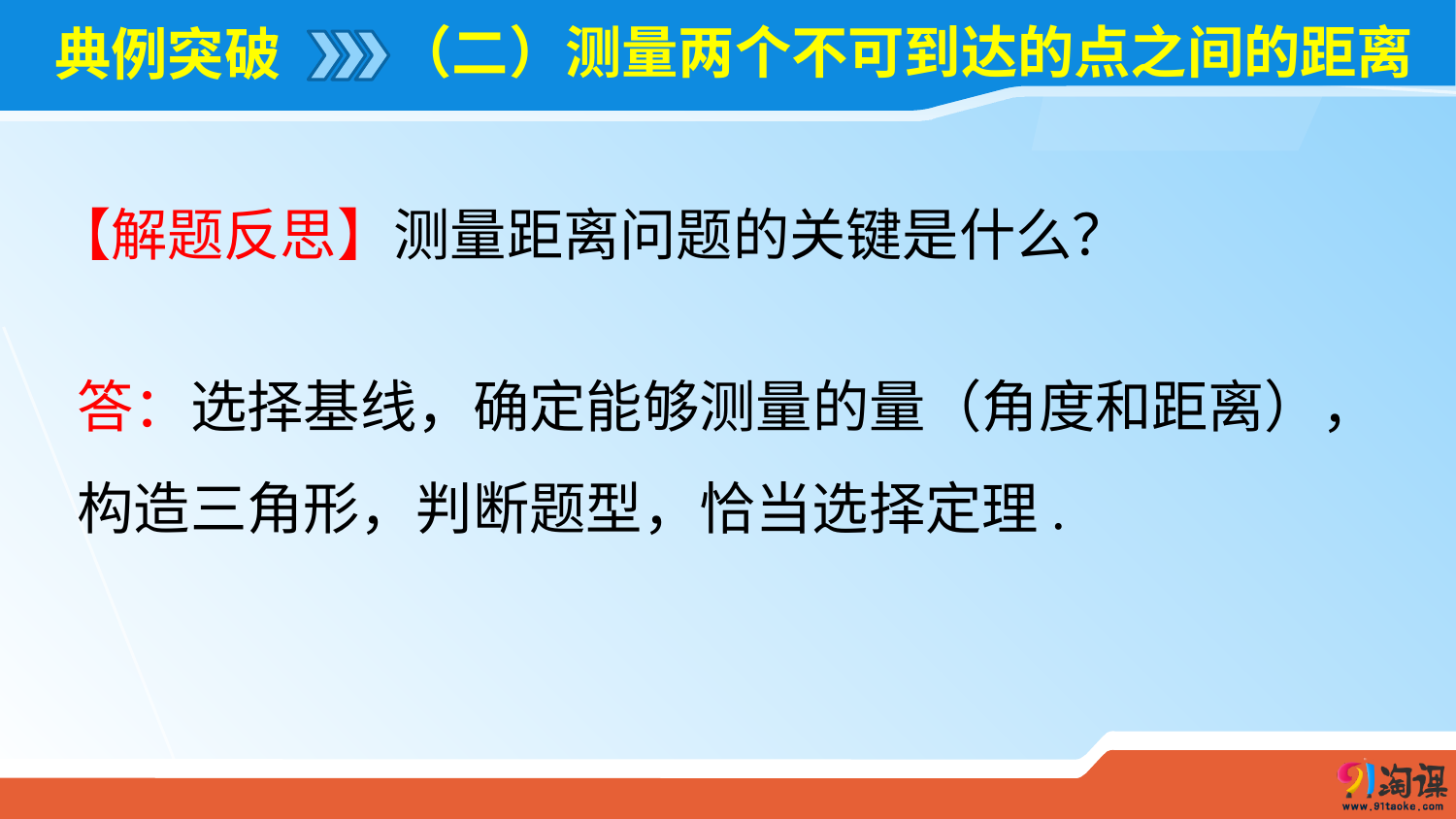

（二）测量两个不可到达的点之间的距离
# 典例突破
【解题反思】测量距离问题的关键是什么？
答：选择基线，确定能够测量的量（角度和距离），构造三角形，判断题型，恰当选择定理.